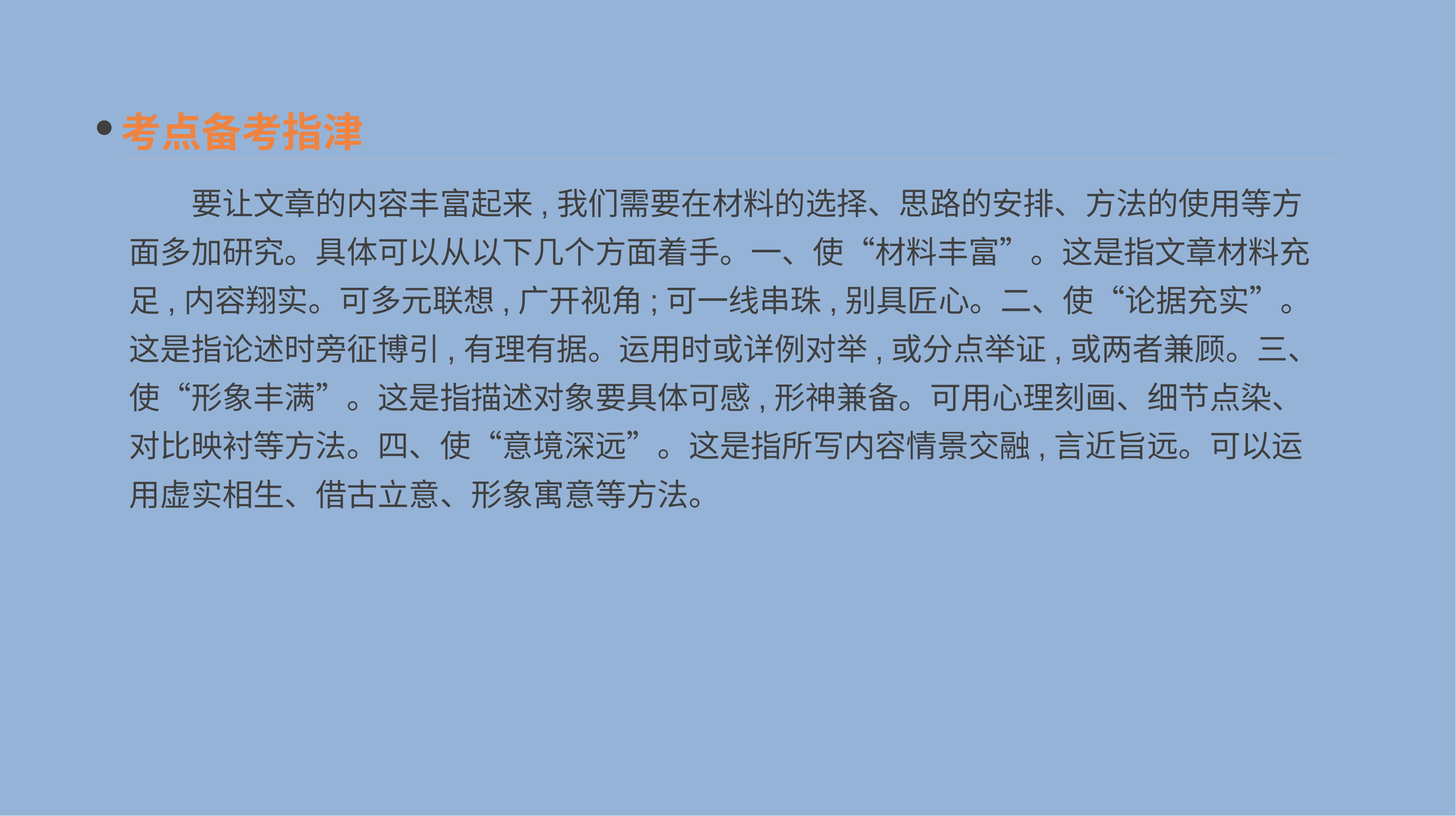

考点备考指津

　　要让文章的内容丰富起来,我们需要在材料的选择、思路的安排、方法的使用等方面多加研究。具体可以从以下几个方面着手。一、使“材料丰富”。这是指文章材料充足,内容翔实。可多元联想,广开视角;可一线串珠,别具匠心。二、使“论据充实”。这是指论述时旁征博引,有理有据。运用时或详例对举,或分点举证,或两者兼顾。三、使“形象丰满”。这是指描述对象要具体可感,形神兼备。可用心理刻画、细节点染、对比映衬等方法。四、使“意境深远”。这是指所写内容情景交融,言近旨远。可以运用虚实相生、借古立意、形象寓意等方法。